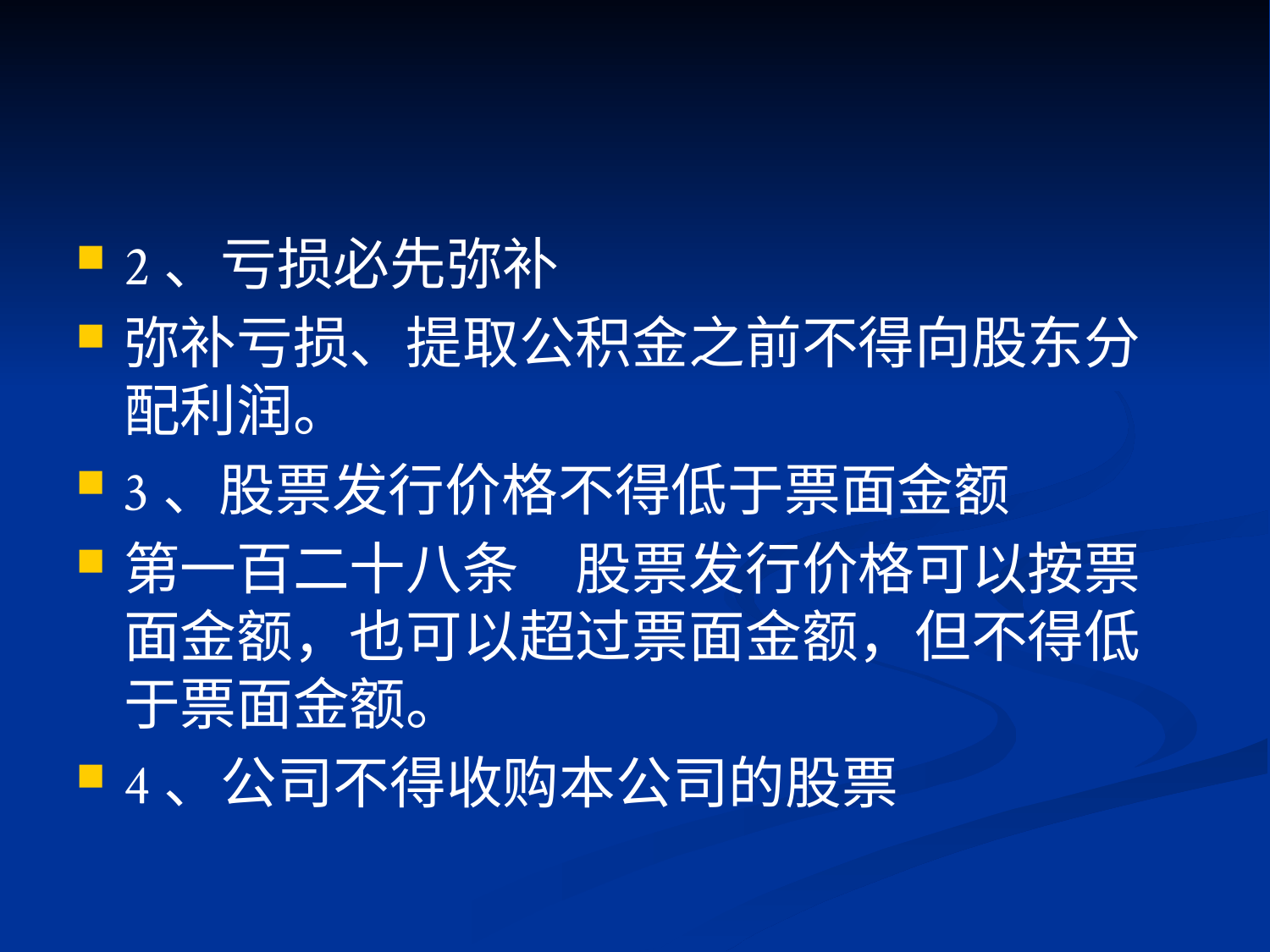

#
2、亏损必先弥补
弥补亏损、提取公积金之前不得向股东分配利润。
3、股票发行价格不得低于票面金额
第一百二十八条　股票发行价格可以按票面金额，也可以超过票面金额，但不得低于票面金额。
4、公司不得收购本公司的股票